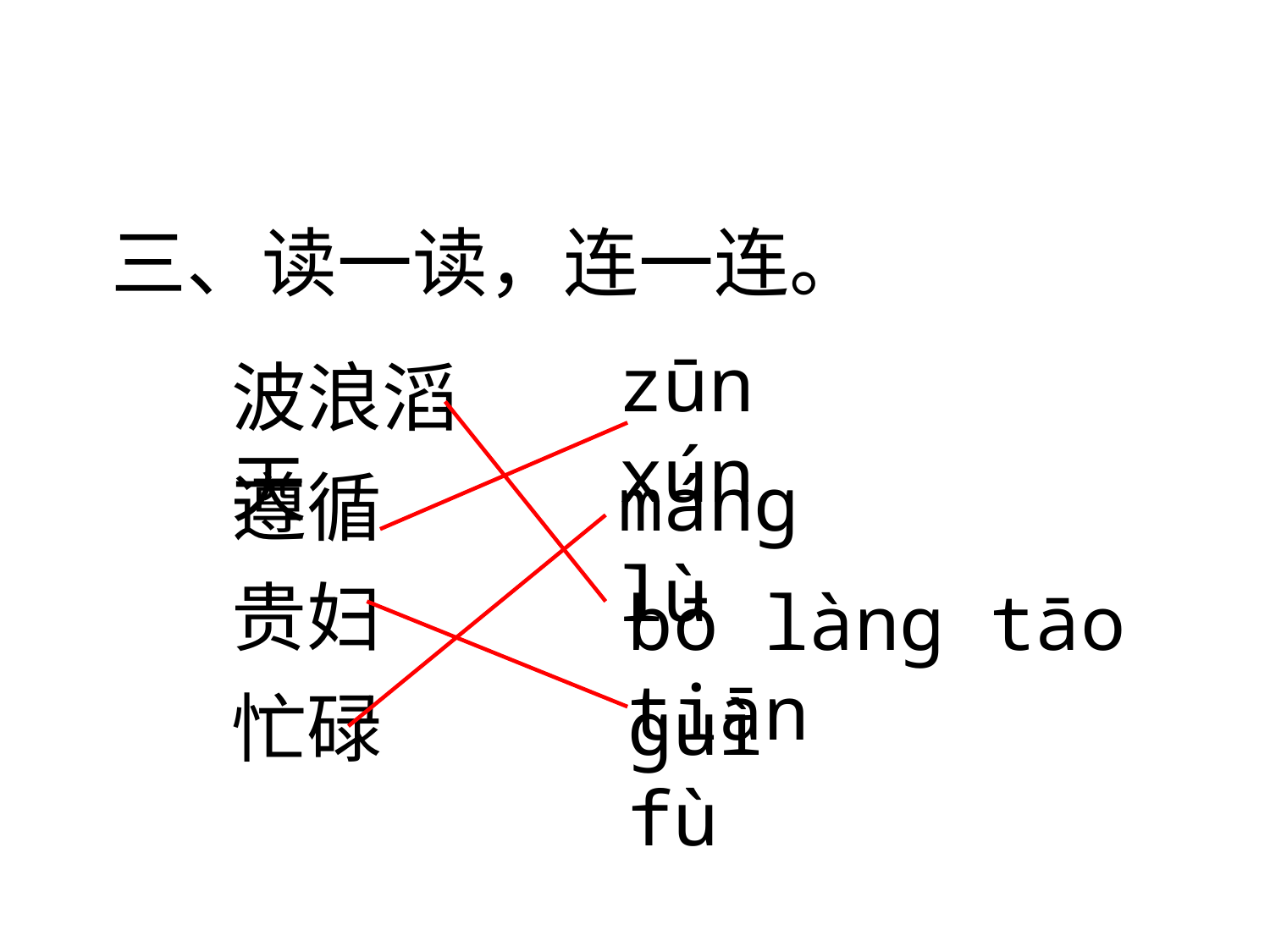

三、读一读，连一连。
zūn xún
波浪滔天
máng lù
遵循
贵妇
bō làng tāo tiān
guì fù
忙碌